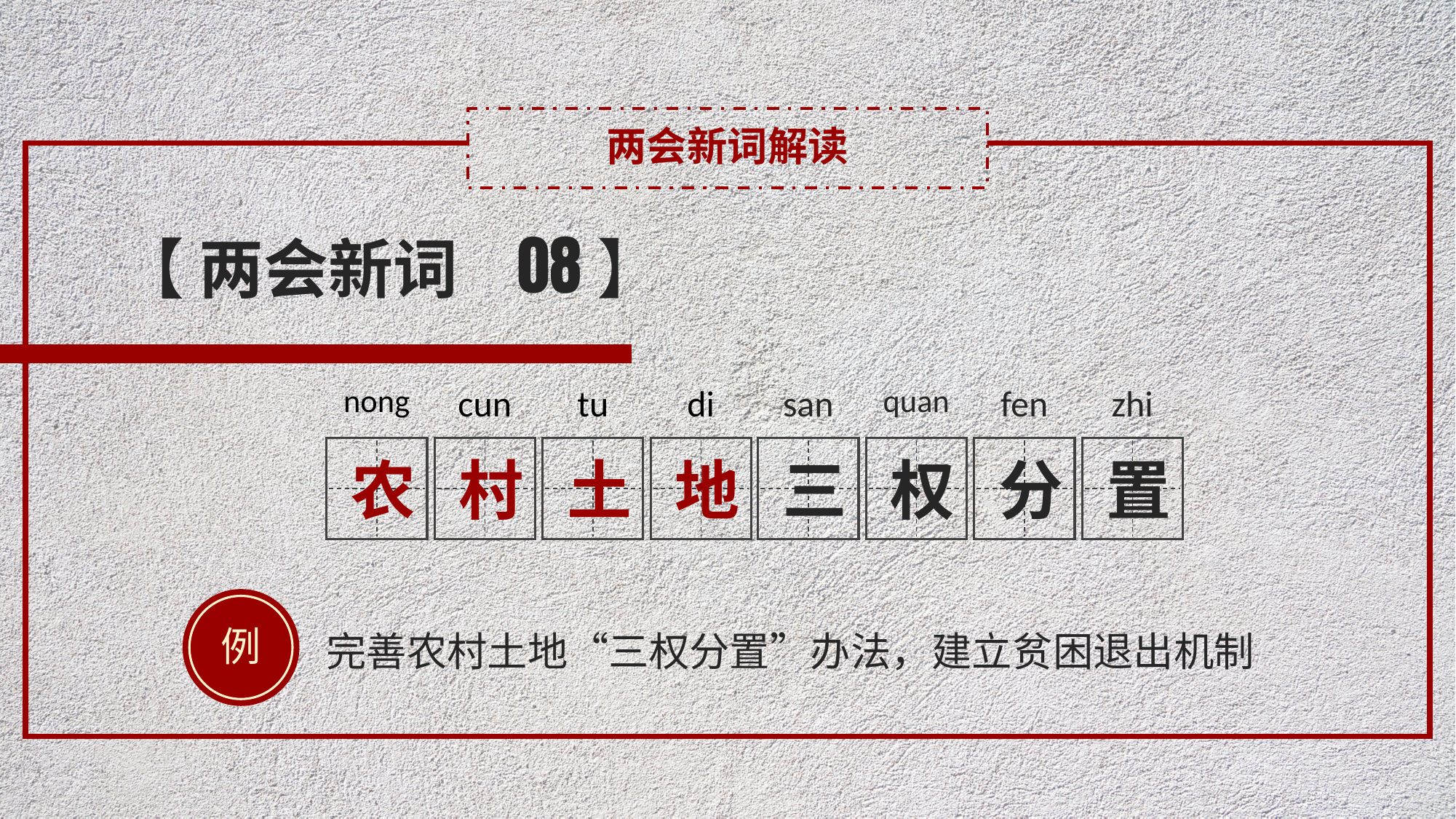

两会新词解读

【 两会新词   08】

san

三
quan

权
fen

分
zhi

置
nong

农
cun

村
tu

土
di

地

例
完善农村土地“三权分置”办法，建立贫困退出机制